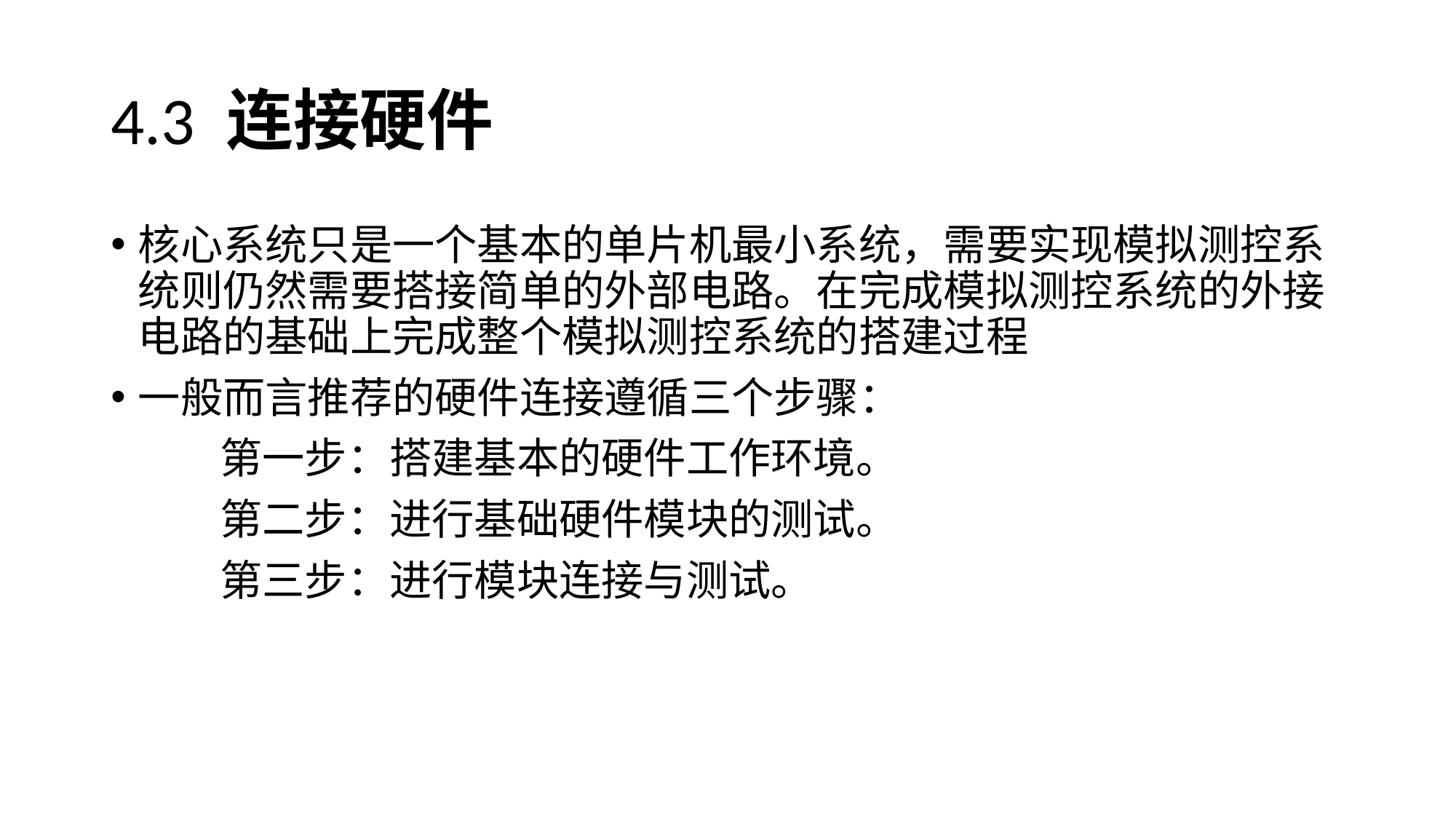

# 4.3 连接硬件
核心系统只是一个基本的单片机最小系统，需要实现模拟测控系统则仍然需要搭接简单的外部电路。在完成模拟测控系统的外接电路的基础上完成整个模拟测控系统的搭建过程
一般而言推荐的硬件连接遵循三个步骤：
	第一步：搭建基本的硬件工作环境。
	第二步：进行基础硬件模块的测试。
	第三步：进行模块连接与测试。